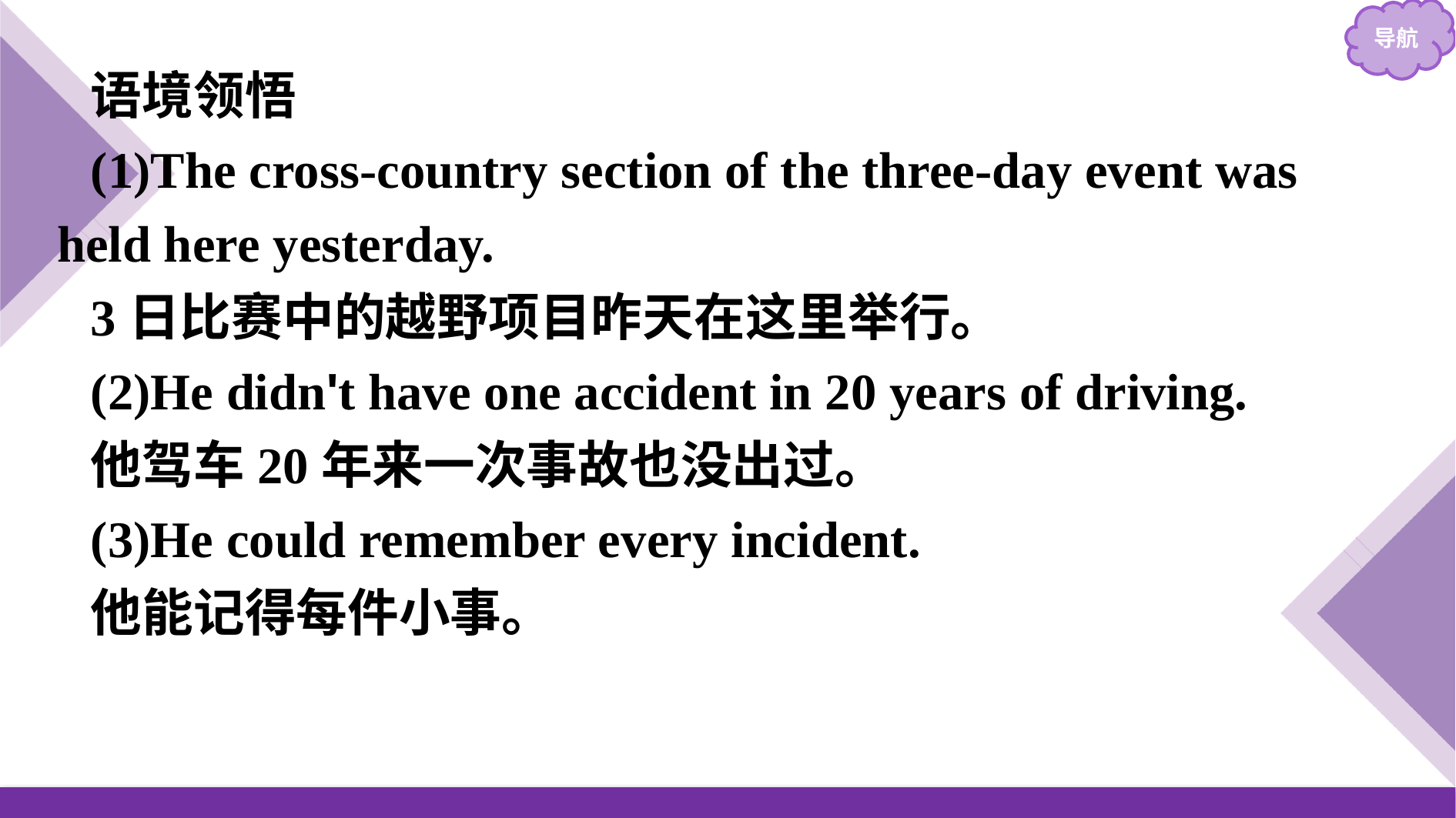

语境领悟
(1)The cross-country section of the three-day event was held here yesterday.
3日比赛中的越野项目昨天在这里举行。
(2)He didn't have one accident in 20 years of driving.
他驾车20年来一次事故也没出过。
(3)He could remember every incident.
他能记得每件小事。